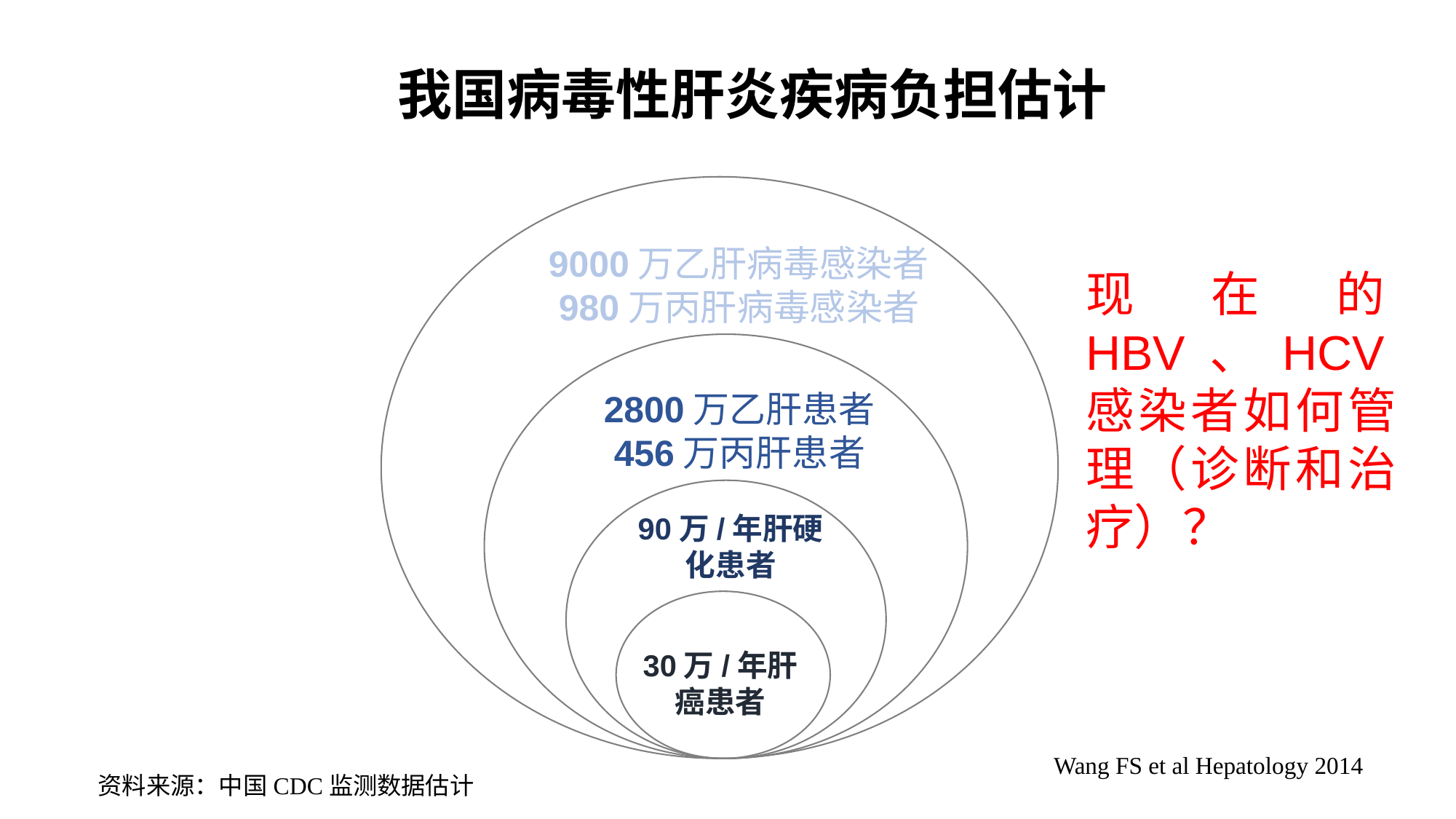

# 我国病毒性肝炎疾病负担估计

9000万乙肝病毒感染者
980万丙肝病毒感染者
现在的HBV、HCV感染者如何管理（诊断和治疗）？
2800万乙肝患者
456万丙肝患者
90万/年肝硬化患者
30万/年肝癌患者

Wang FS et al Hepatology 2014
资料来源：中国CDC监测数据估计